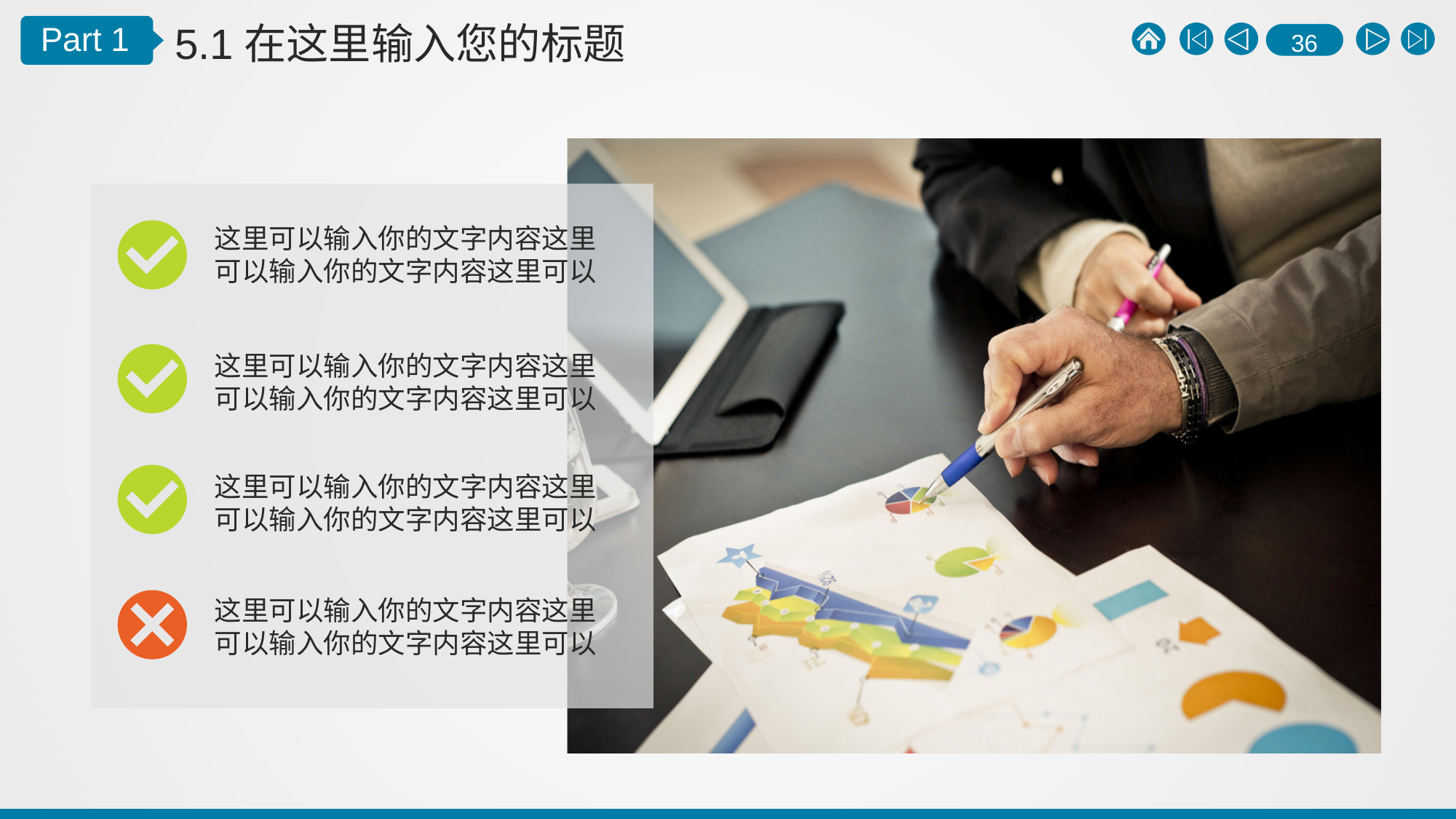

5.1在这里输入您的标题
Part 1

这里可以输入你的文字内容这里可以输入你的文字内容这里可以

这里可以输入你的文字内容这里可以输入你的文字内容这里可以

这里可以输入你的文字内容这里可以输入你的文字内容这里可以

这里可以输入你的文字内容这里可以输入你的文字内容这里可以